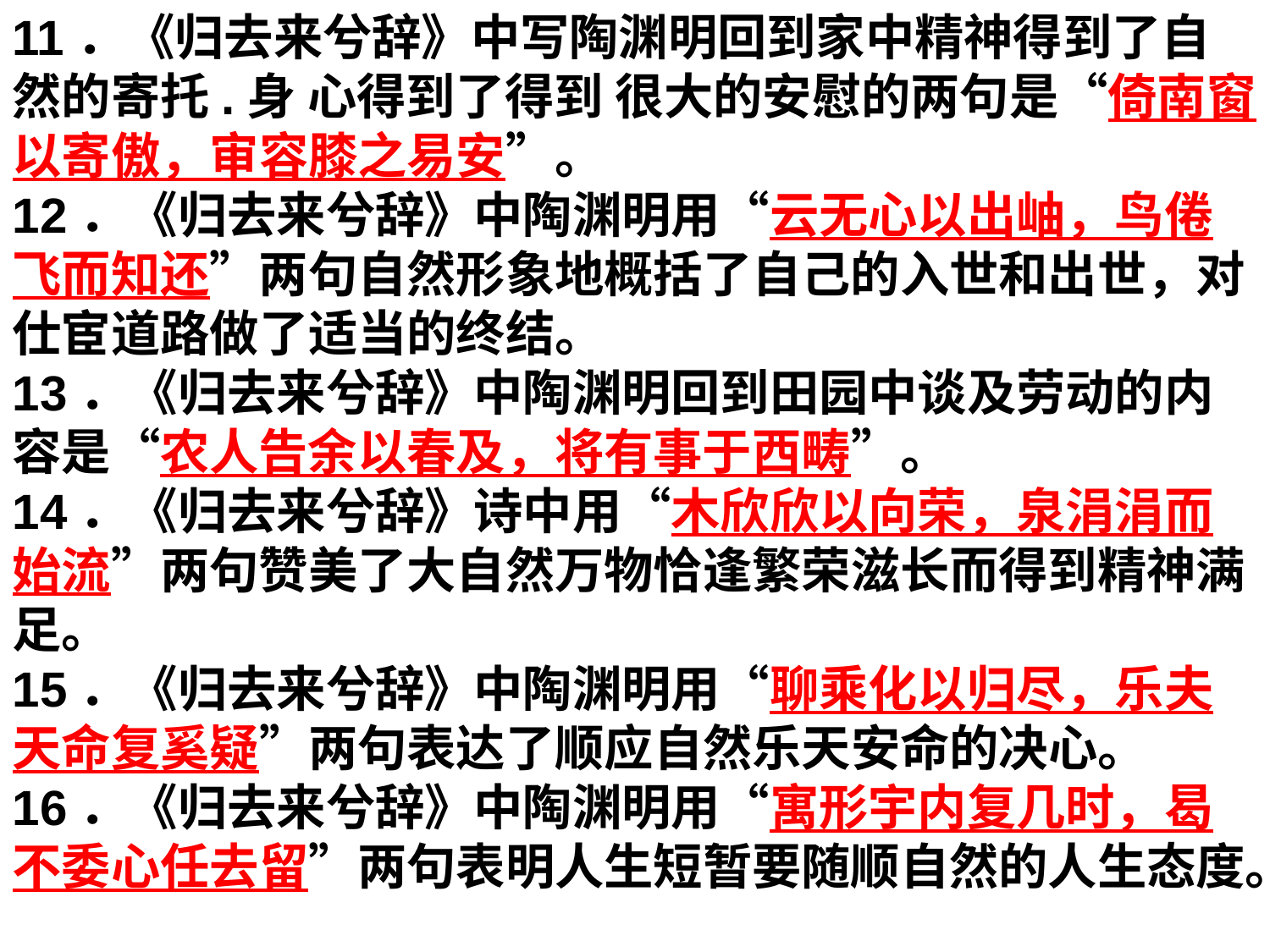

11．《归去来兮辞》中写陶渊明回到家中精神得到了自然的寄托.身 心得到了得到 很大的安慰的两句是“倚南窗以寄傲，审容膝之易安”。
12．《归去来兮辞》中陶渊明用“云无心以出岫，鸟倦飞而知还”两句自然形象地概括了自己的入世和出世，对仕宦道路做了适当的终结。
13．《归去来兮辞》中陶渊明回到田园中谈及劳动的内容是“农人告余以春及，将有事于西畴”。
14．《归去来兮辞》诗中用“木欣欣以向荣，泉涓涓而始流”两句赞美了大自然万物恰逢繁荣滋长而得到精神满足。
15．《归去来兮辞》中陶渊明用“聊乘化以归尽，乐夫天命复奚疑”两句表达了顺应自然乐天安命的决心。
16．《归去来兮辞》中陶渊明用“寓形宇内复几时，曷不委心任去留”两句表明人生短暂要随顺自然的人生态度。